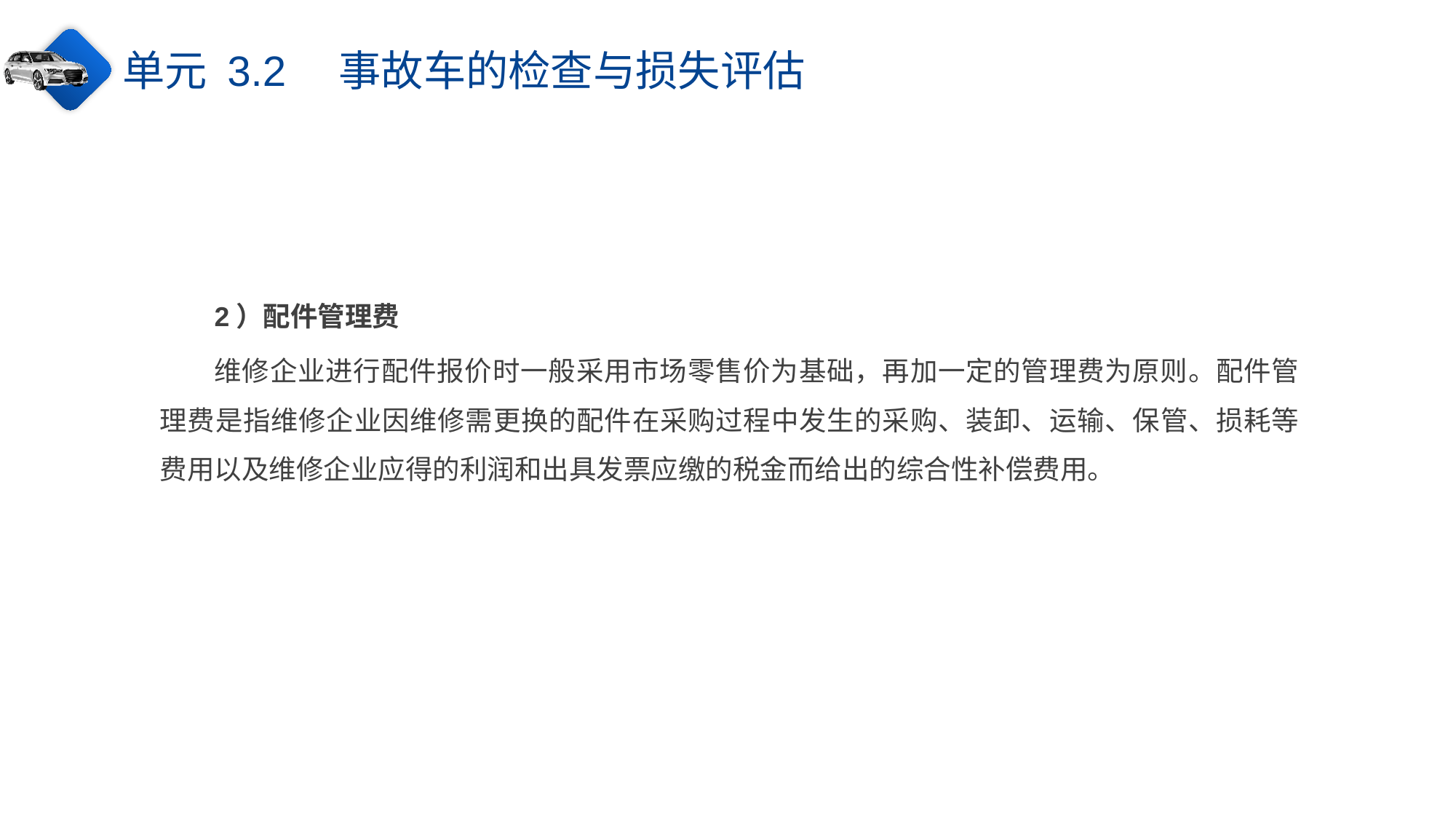

单元 3.2　事故车的检查与损失评估
2）配件管理费
维修企业进行配件报价时一般采用市场零售价为基础，再加一定的管理费为原则。配件管理费是指维修企业因维修需更换的配件在采购过程中发生的采购、装卸、运输、保管、损耗等费用以及维修企业应得的利润和出具发票应缴的税金而给出的综合性补偿费用。